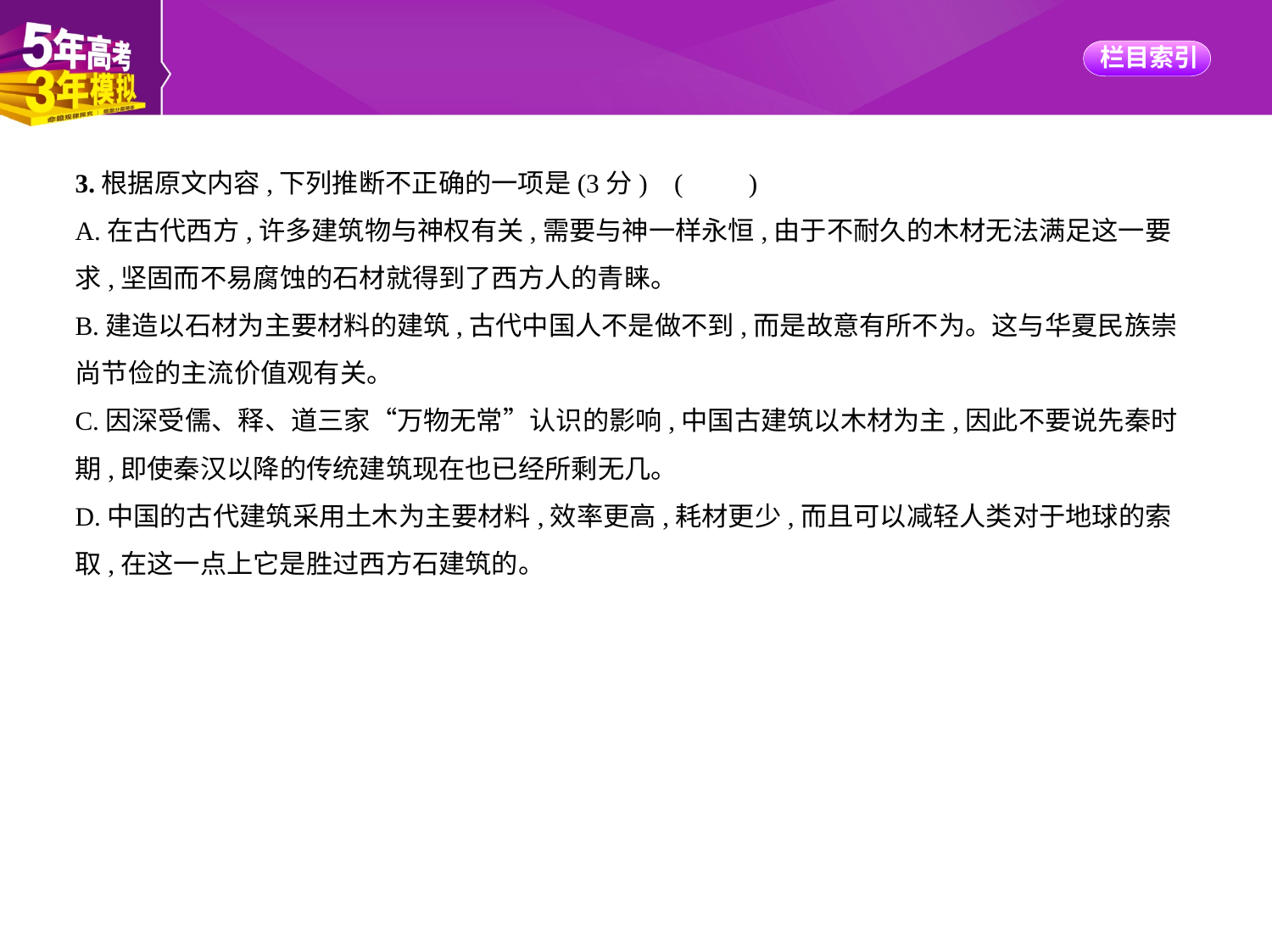

3.根据原文内容,下列推断不正确的一项是(3分) (　　)
A.在古代西方,许多建筑物与神权有关,需要与神一样永恒,由于不耐久的木材无法满足这一要
求,坚固而不易腐蚀的石材就得到了西方人的青睐。
B.建造以石材为主要材料的建筑,古代中国人不是做不到,而是故意有所不为。这与华夏民族崇
尚节俭的主流价值观有关。
C.因深受儒、释、道三家“万物无常”认识的影响,中国古建筑以木材为主,因此不要说先秦时
期,即使秦汉以降的传统建筑现在也已经所剩无几。
D.中国的古代建筑采用土木为主要材料,效率更高,耗材更少,而且可以减轻人类对于地球的索
取,在这一点上它是胜过西方石建筑的。